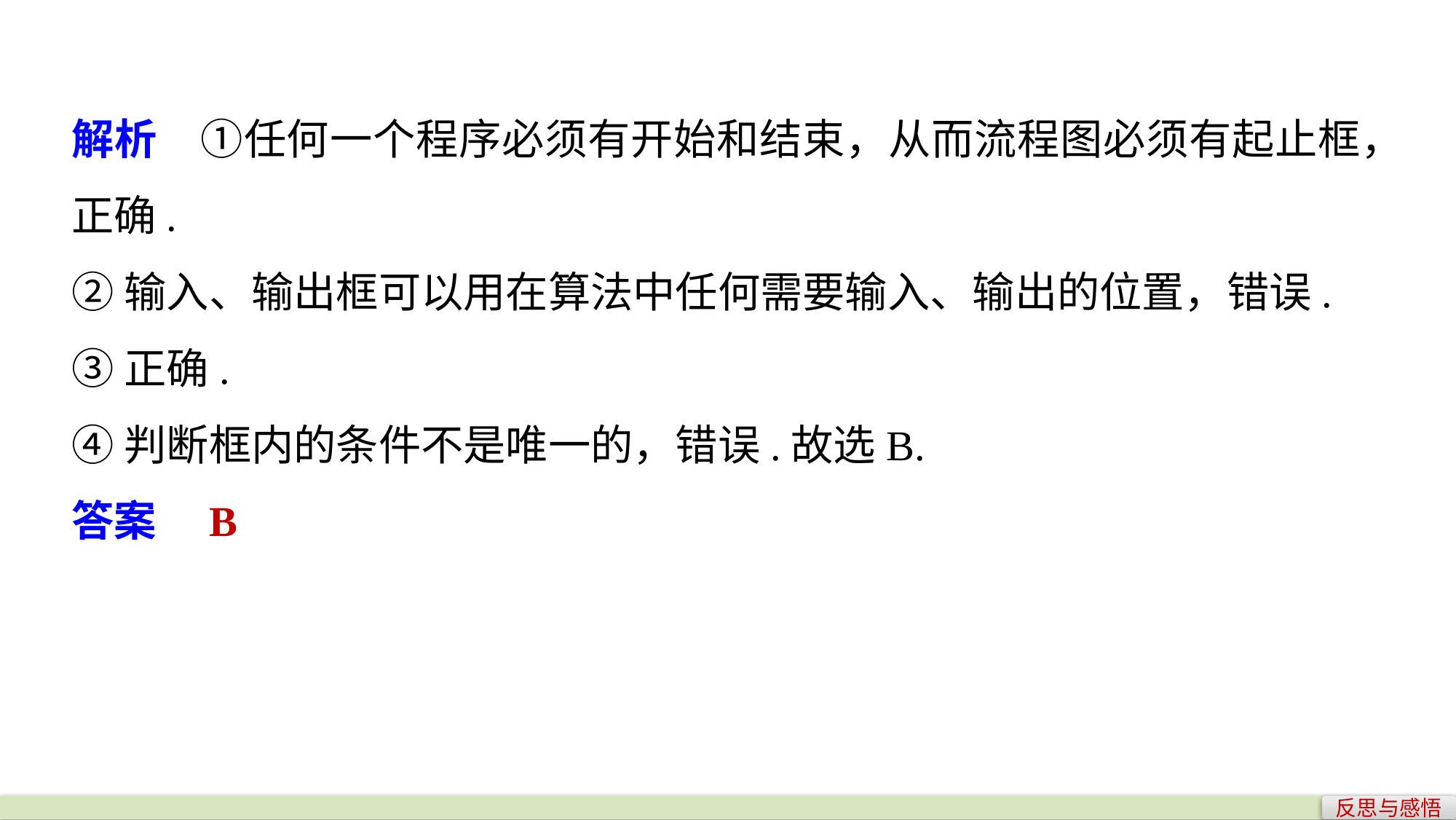

解析　①任何一个程序必须有开始和结束，从而流程图必须有起止框，正确.
②输入、输出框可以用在算法中任何需要输入、输出的位置，错误.
③正确.
④判断框内的条件不是唯一的，错误.故选B.
答案　B
反思与感悟